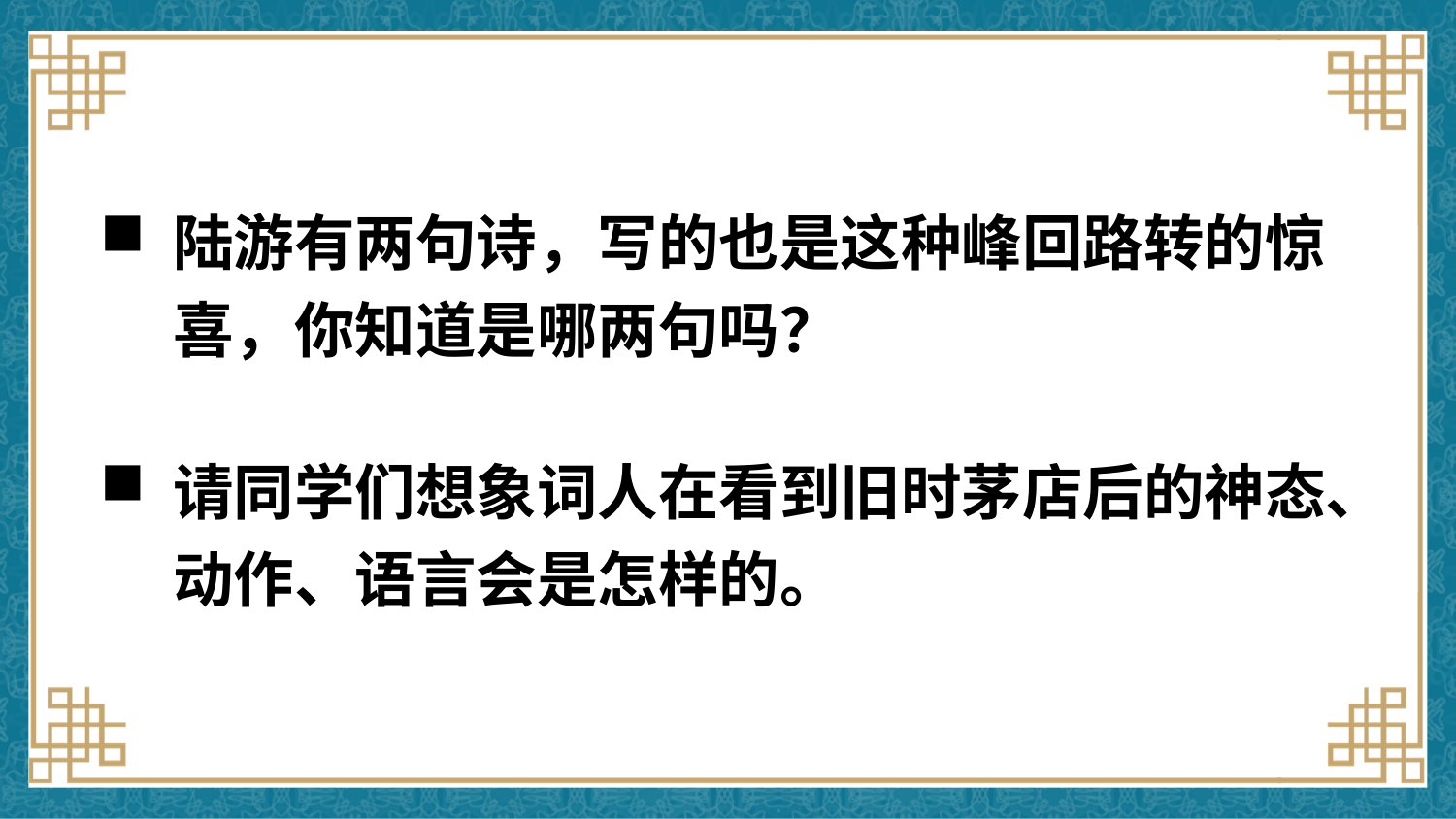

陆游有两句诗，写的也是这种峰回路转的惊喜，你知道是哪两句吗？
请同学们想象词人在看到旧时茅店后的神态、动作、语言会是怎样的。